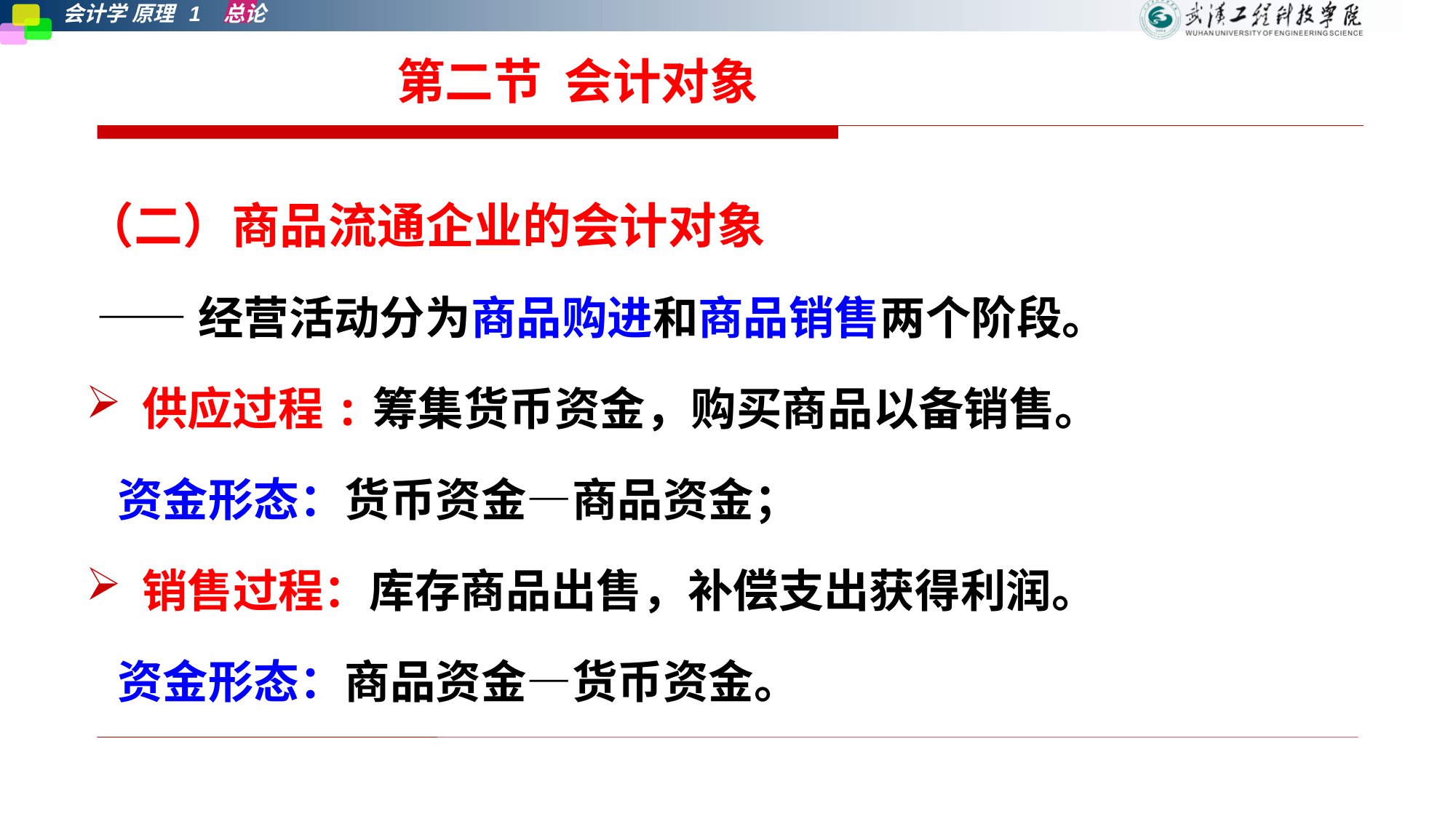

# 第二节  会计对象
（二）商品流通企业的会计对象
 ——经营活动分为商品购进和商品销售两个阶段。
供应过程:筹集货币资金，购买商品以备销售。
  资金形态：货币资金—商品资金；
销售过程：库存商品出售，补偿支出获得利润。
  资金形态：商品资金—货币资金。